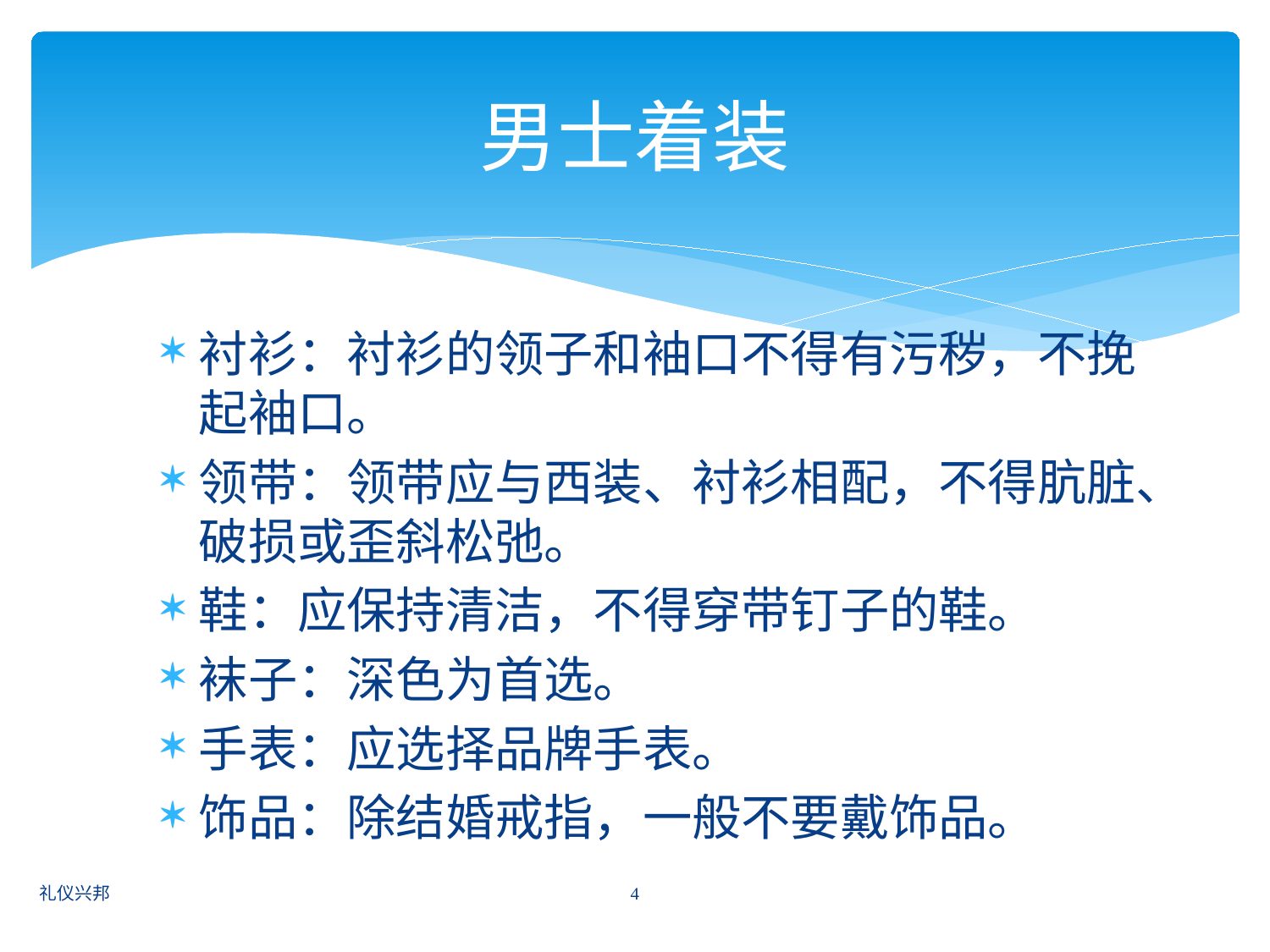

# 男士着装
衬衫：衬衫的领子和袖口不得有污秽，不挽起袖口。
领带：领带应与西装、衬衫相配，不得肮脏、破损或歪斜松弛。
鞋：应保持清洁，不得穿带钉子的鞋。
袜子：深色为首选。
手表：应选择品牌手表。
饰品：除结婚戒指，一般不要戴饰品。
4
礼仪兴邦